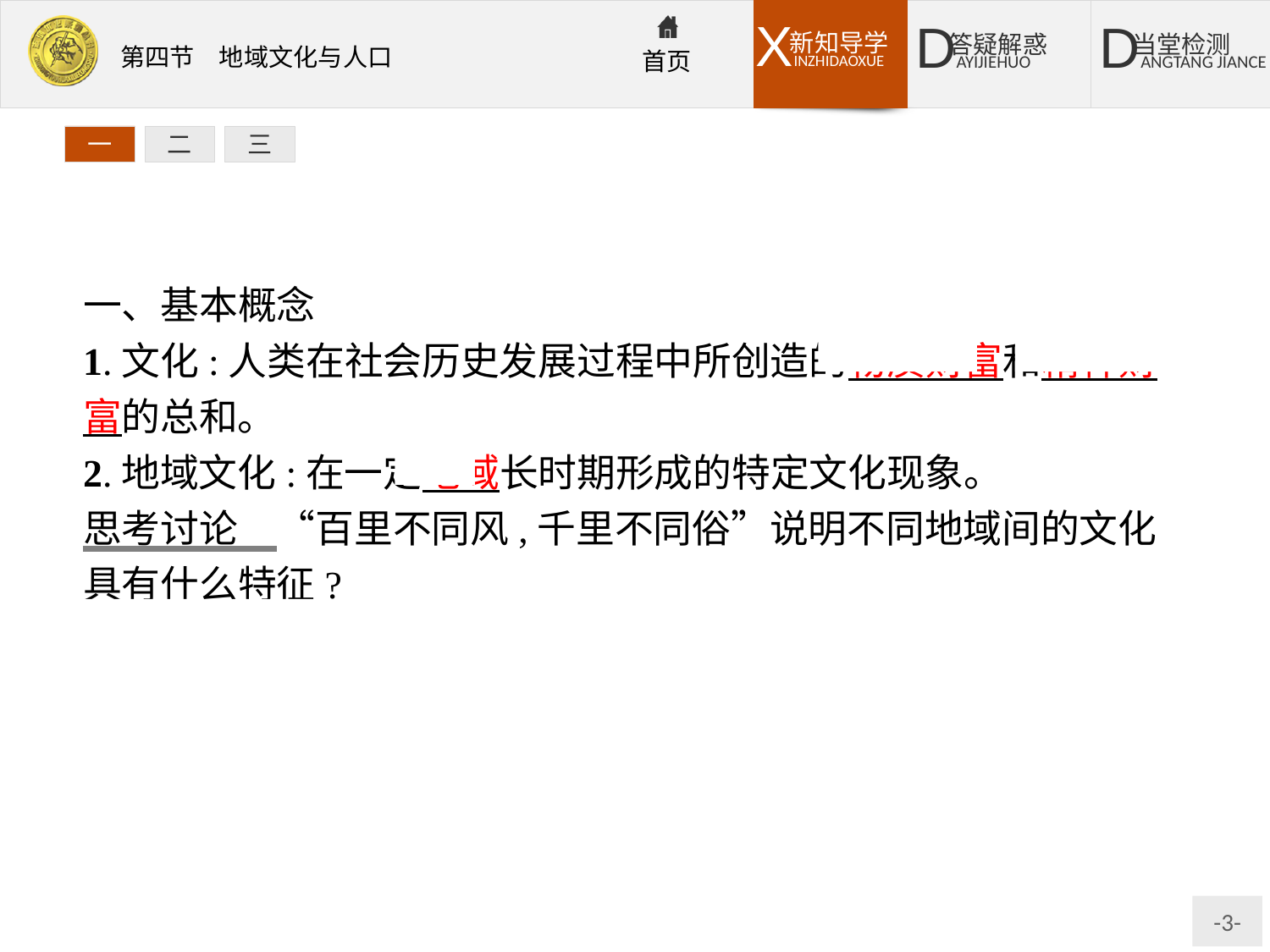

一
二
三
一、基本概念
1.文化:人类在社会历史发展过程中所创造的物质财富和精神财富的总和。
2.地域文化:在一定地域长时期形成的特定文化现象。
思考讨论　“百里不同风,千里不同俗”说明不同地域间的文化具有什么特征?
提示“风”和“俗”均是文化的要素之一,“百里不同风,千里不同俗”说明不同地域具有不同的文化特征。